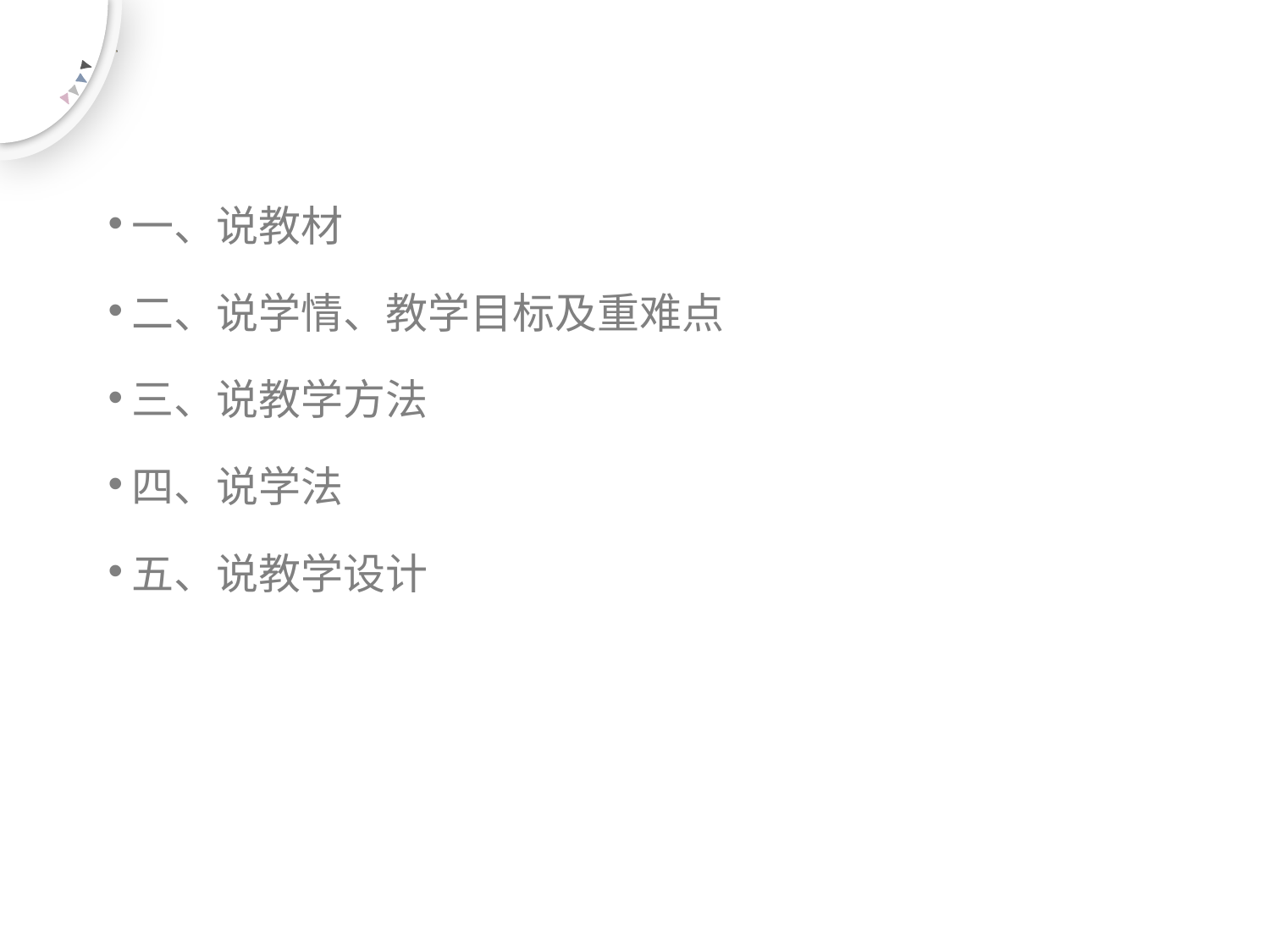

一、说教材
二、说学情、教学目标及重难点
三、说教学方法
四、说学法
五、说教学设计